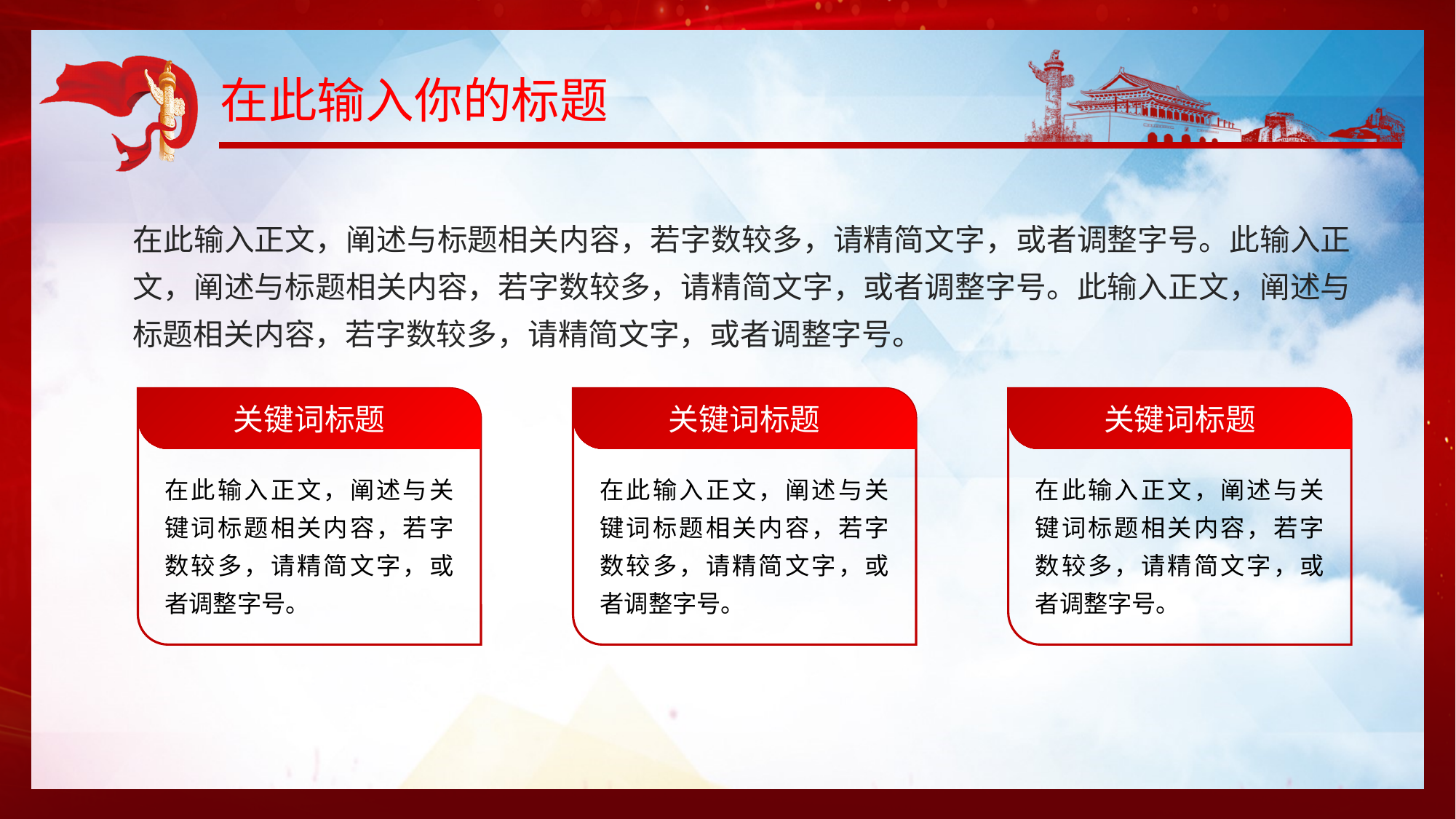

# 在此输入你的标题
在此输入正文，阐述与标题相关内容，若字数较多，请精简文字，或者调整字号。此输入正文，阐述与标题相关内容，若字数较多，请精简文字，或者调整字号。此输入正文，阐述与标题相关内容，若字数较多，请精简文字，或者调整字号。

关键词标题
在此输入正文，阐述与关键词标题相关内容，若字数较多，请精简文字，或者调整字号。

关键词标题
在此输入正文，阐述与关键词标题相关内容，若字数较多，请精简文字，或者调整字号。

关键词标题
在此输入正文，阐述与关键词标题相关内容，若字数较多，请精简文字，或者调整字号。